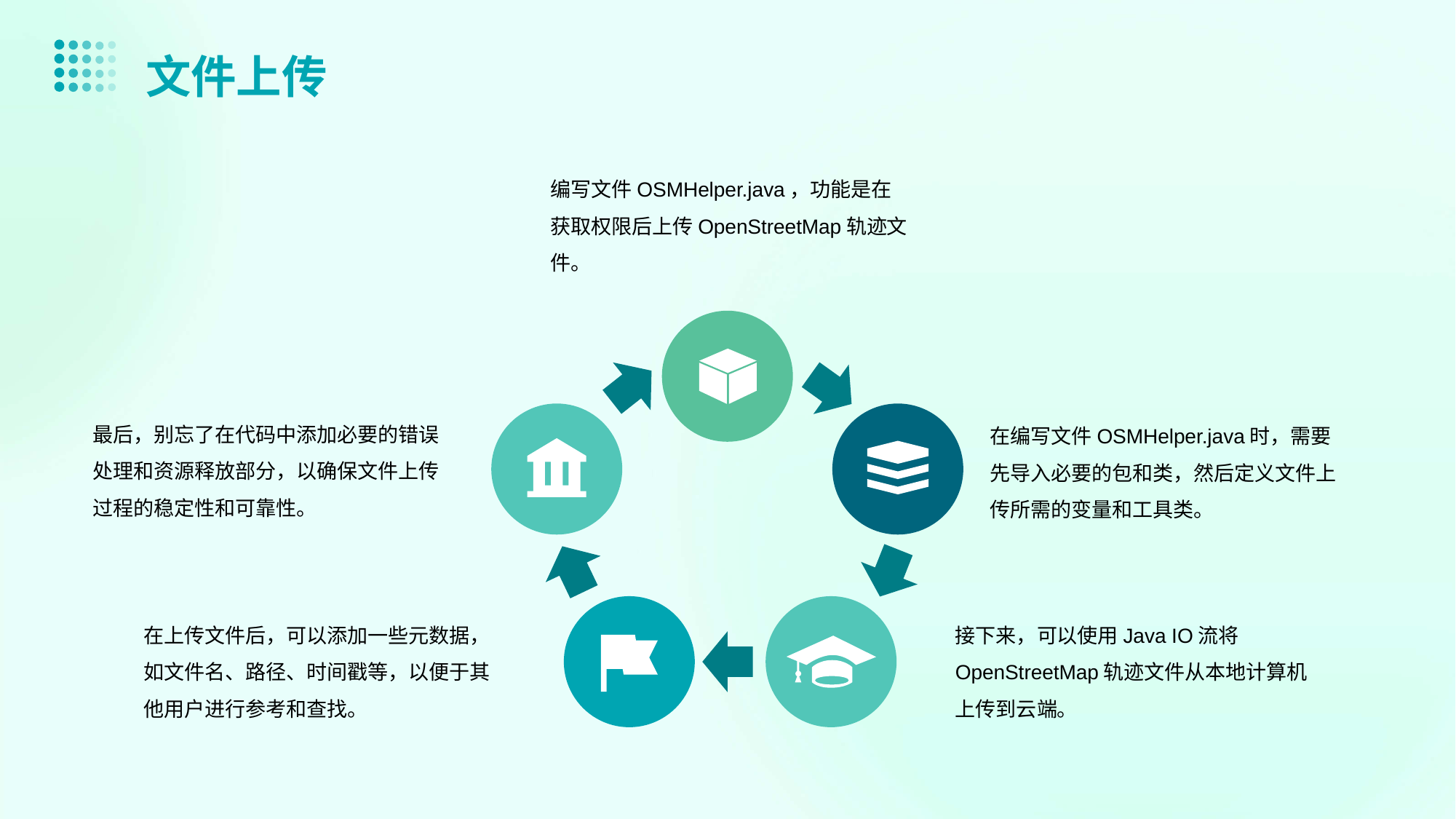

文件上传

编写文件OSMHelper.java，功能是在获取权限后上传OpenStreetMap轨迹文件。

最后，别忘了在代码中添加必要的错误处理和资源释放部分，以确保文件上传过程的稳定性和可靠性。
在编写文件OSMHelper.java时，需要先导入必要的包和类，然后定义文件上传所需的变量和工具类。

在上传文件后，可以添加一些元数据，如文件名、路径、时间戳等，以便于其他用户进行参考和查找。
接下来，可以使用Java IO流将OpenStreetMap轨迹文件从本地计算机上传到云端。